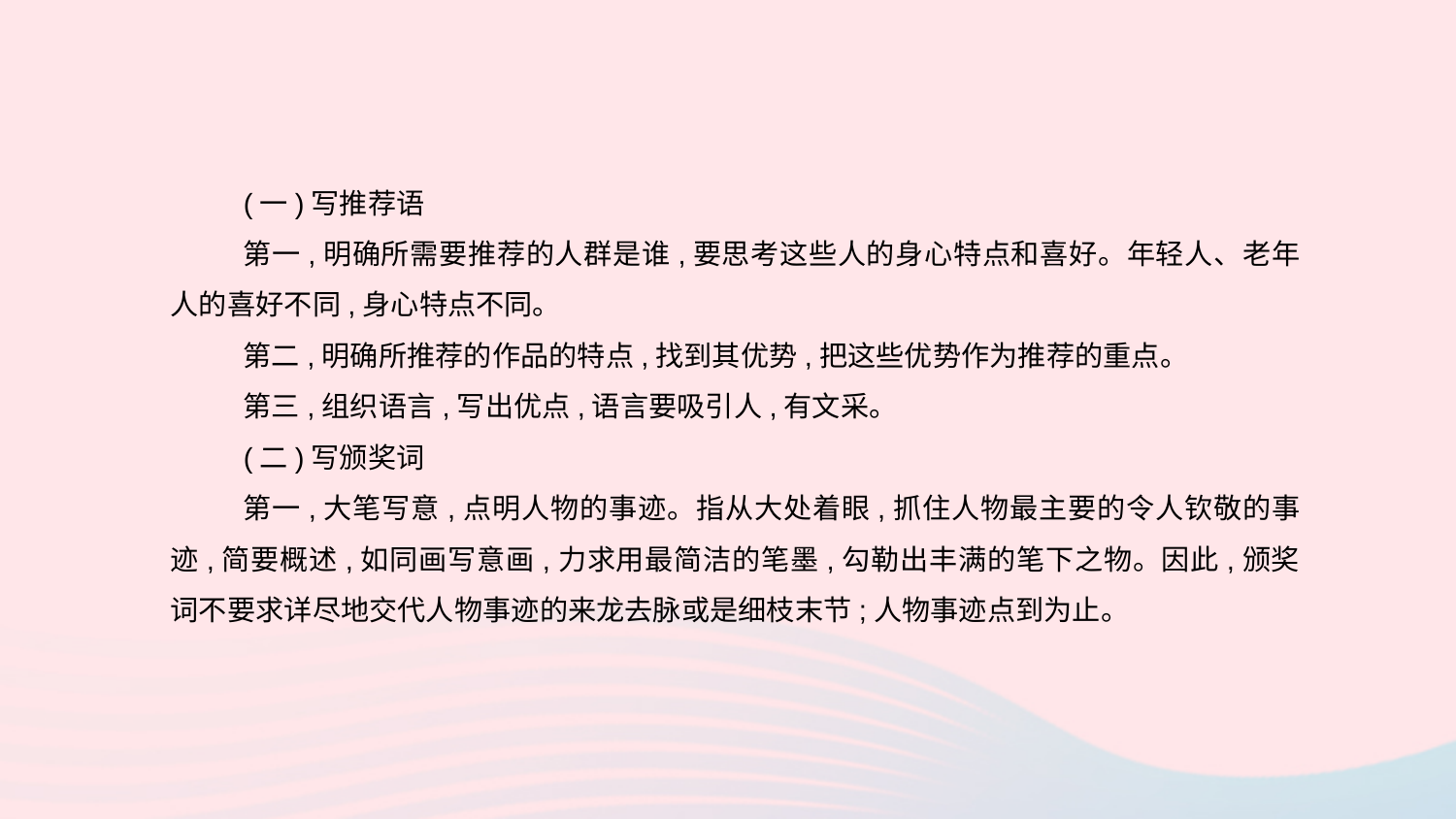

(一)写推荐语
第一,明确所需要推荐的人群是谁,要思考这些人的身心特点和喜好。年轻人、老年人的喜好不同,身心特点不同。
第二,明确所推荐的作品的特点,找到其优势,把这些优势作为推荐的重点。
第三,组织语言,写出优点,语言要吸引人,有文采。
(二)写颁奖词
第一,大笔写意,点明人物的事迹。指从大处着眼,抓住人物最主要的令人钦敬的事迹,简要概述,如同画写意画,力求用最简洁的笔墨,勾勒出丰满的笔下之物。因此,颁奖词不要求详尽地交代人物事迹的来龙去脉或是细枝末节;人物事迹点到为止。